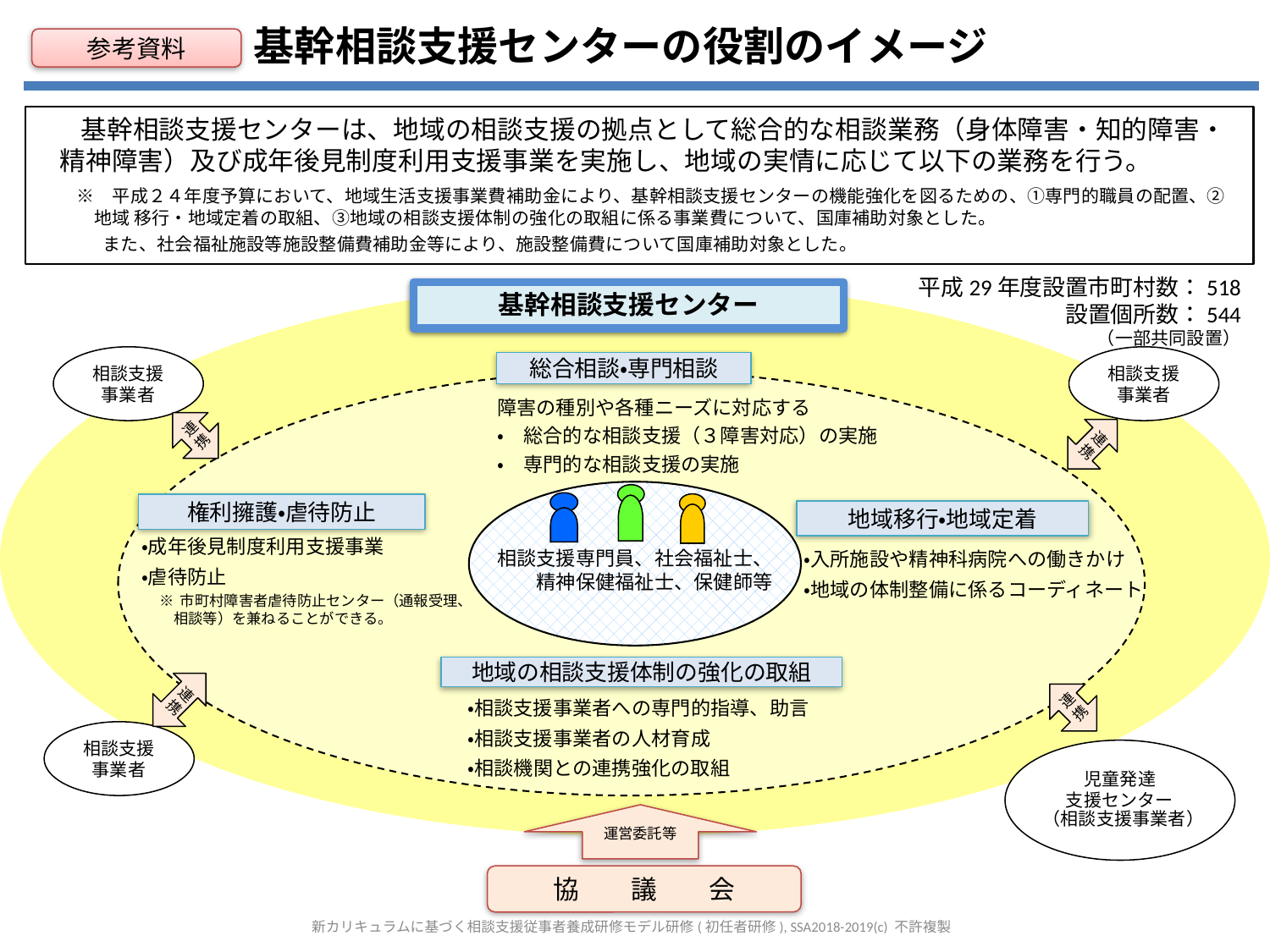

基幹相談支援センターの役割のイメージ
参考資料
　   基幹相談支援センターは、地域の相談支援の拠点として総合的な相談業務（身体障害・知的障害・精神障害）及び成年後見制度利用支援事業を実施し、地域の実情に応じて以下の業務を行う。
　　　※　平成２４年度予算において、地域生活支援事業費補助金により、基幹相談支援センターの機能強化を図るための、①専門的職員の配置、②地域 移行・地域定着の取組、③地域の相談支援体制の強化の取組に係る事業費について、国庫補助対象とした。
　　　   また、社会福祉施設等施設整備費補助金等により、施設整備費について国庫補助対象とした。

平成29年度設置市町村数：518
設置個所数：544
（一部共同設置）

基幹相談支援センター
相談支援事業者
相談支援事業者
総合相談・専門相談

　　障害の種別や各種ニーズに対応する
　　・　総合的な相談支援（３障害対応）の実施
　　・　専門的な相談支援の実施
相談支援専門員、社会福祉士、
　　精神保健福祉士、保健師等

権利擁護・虐待防止
地域移行・地域定着
・成年後見制度利用支援事業
・虐待防止
　※  市町村障害者虐待防止センター（通報受理、
　　 相談等）を兼ねることができる。
・入所施設や精神科病院への働きかけ
・地域の体制整備に係るコーディネート
地域の相談支援体制の強化の取組
運営委託等
連携
連携
連携
連携
・相談支援事業者への専門的指導、助言
・相談支援事業者の人材育成
・相談機関との連携強化の取組
相談支援事業者
児童発達
支援センター

 （相談支援事業者）
協　　議　　会
新カリキュラムに基づく相談支援従事者養成研修モデル研修(初任者研修), SSA2018-2019(c) 不許複製